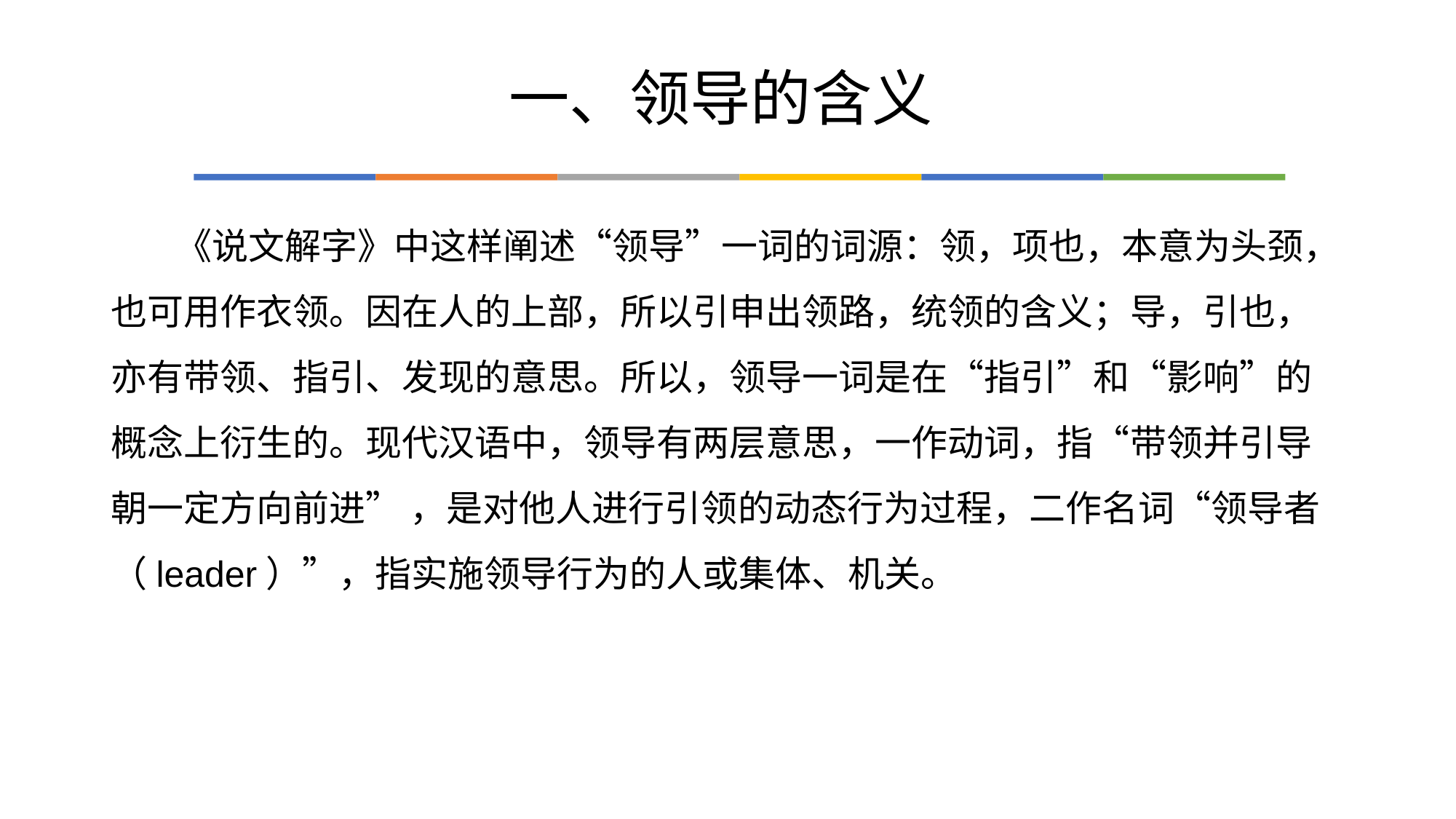

# 一、领导的含义
《说文解字》中这样阐述“领导”一词的词源：领，项也，本意为头颈，也可用作衣领。因在人的上部，所以引申出领路，统领的含义；导，引也，亦有带领、指引、发现的意思。所以，领导一词是在“指引”和“影响”的概念上衍生的。现代汉语中，领导有两层意思，一作动词，指“带领并引导朝一定方向前进” ，是对他人进行引领的动态行为过程，二作名词“领导者（leader）”，指实施领导行为的人或集体、机关。